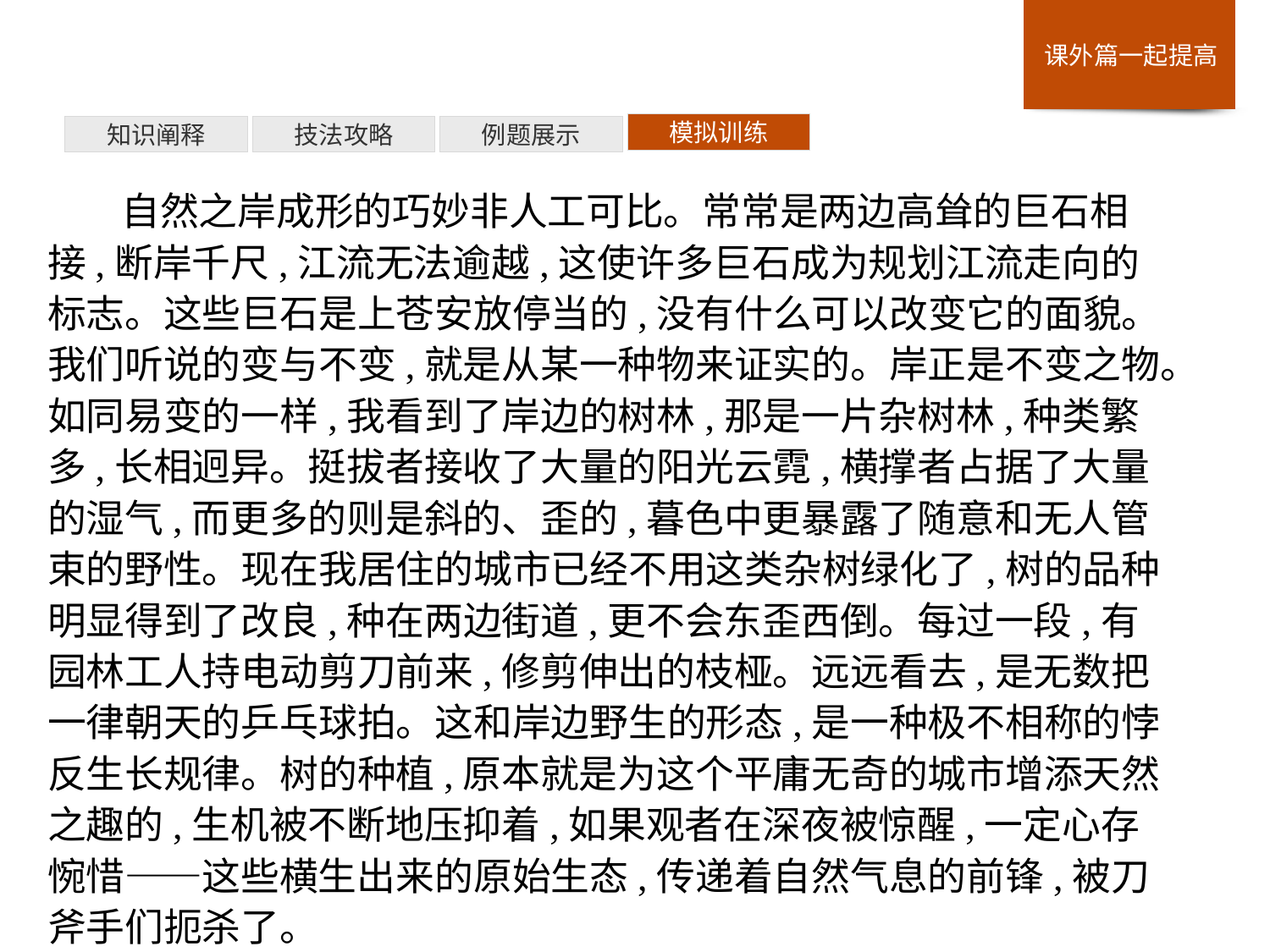

模拟训练
例题展示
技法攻略
知识阐释
自然之岸成形的巧妙非人工可比。常常是两边高耸的巨石相接,断岸千尺,江流无法逾越,这使许多巨石成为规划江流走向的标志。这些巨石是上苍安放停当的,没有什么可以改变它的面貌。我们听说的变与不变,就是从某一种物来证实的。岸正是不变之物。如同易变的一样,我看到了岸边的树林,那是一片杂树林,种类繁多,长相迥异。挺拔者接收了大量的阳光云霓,横撑者占据了大量的湿气,而更多的则是斜的、歪的,暮色中更暴露了随意和无人管束的野性。现在我居住的城市已经不用这类杂树绿化了,树的品种明显得到了改良,种在两边街道,更不会东歪西倒。每过一段,有园林工人持电动剪刀前来,修剪伸出的枝桠。远远看去,是无数把一律朝天的乒乓球拍。这和岸边野生的形态,是一种极不相称的悖反生长规律。树的种植,原本就是为这个平庸无奇的城市增添天然之趣的,生机被不断地压抑着,如果观者在深夜被惊醒,一定心存惋惜——这些横生出来的原始生态,传递着自然气息的前锋,被刀斧手们扼杀了。